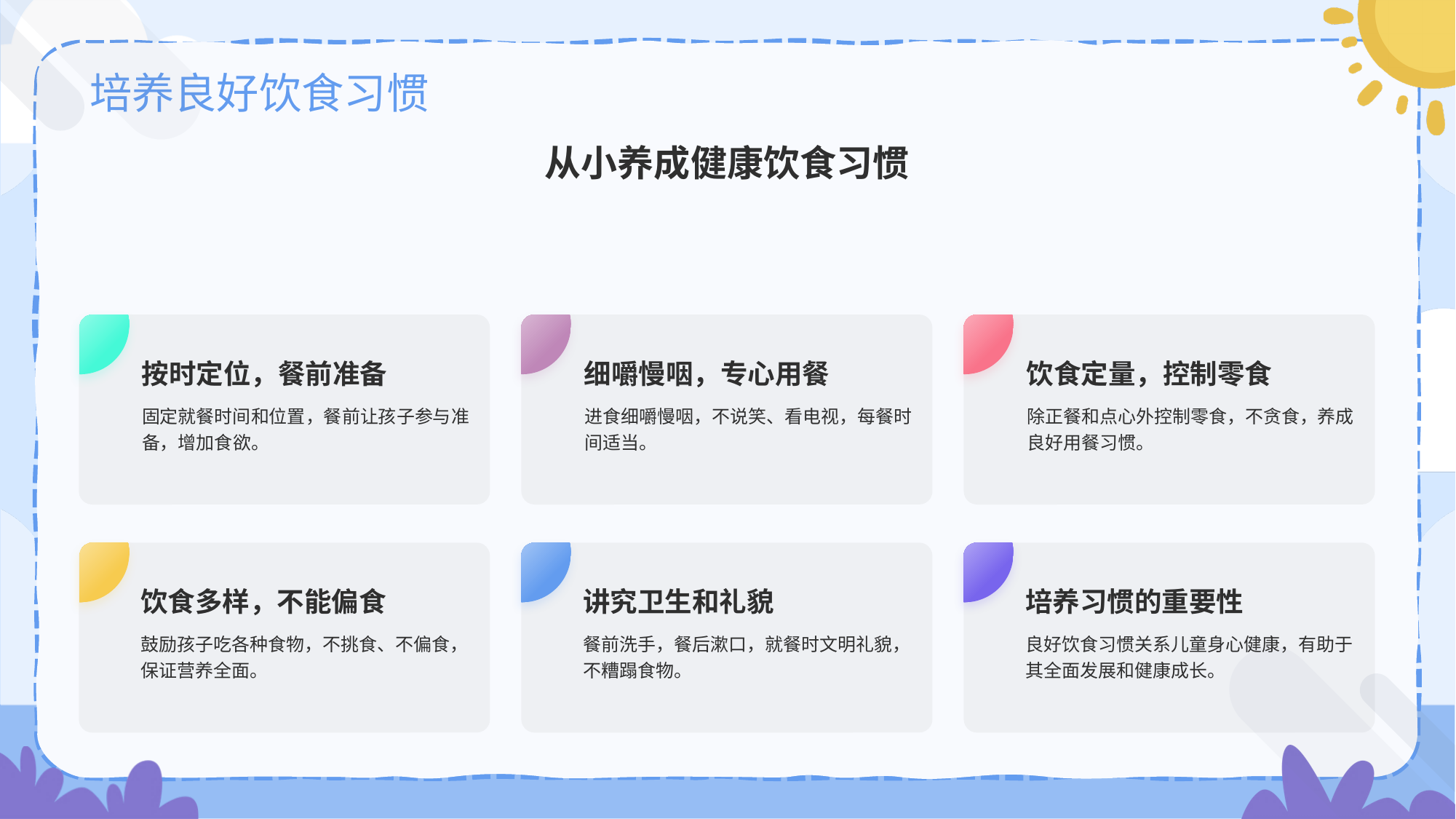

从小养成健康饮食习惯

按时定位，餐前准备
固定就餐时间和位置，餐前让孩子参与准备，增加食欲。

细嚼慢咽，专心用餐
进食细嚼慢咽，不说笑、看电视，每餐时间适当。

饮食定量，控制零食
除正餐和点心外控制零食，不贪食，养成良好用餐习惯。

饮食多样，不能偏食
鼓励孩子吃各种食物，不挑食、不偏食，保证营养全面。

讲究卫生和礼貌
餐前洗手，餐后漱口，就餐时文明礼貌，不糟蹋食物。

培养习惯的重要性
良好饮食习惯关系儿童身心健康，有助于其全面发展和健康成长。

# 培养良好饮食习惯